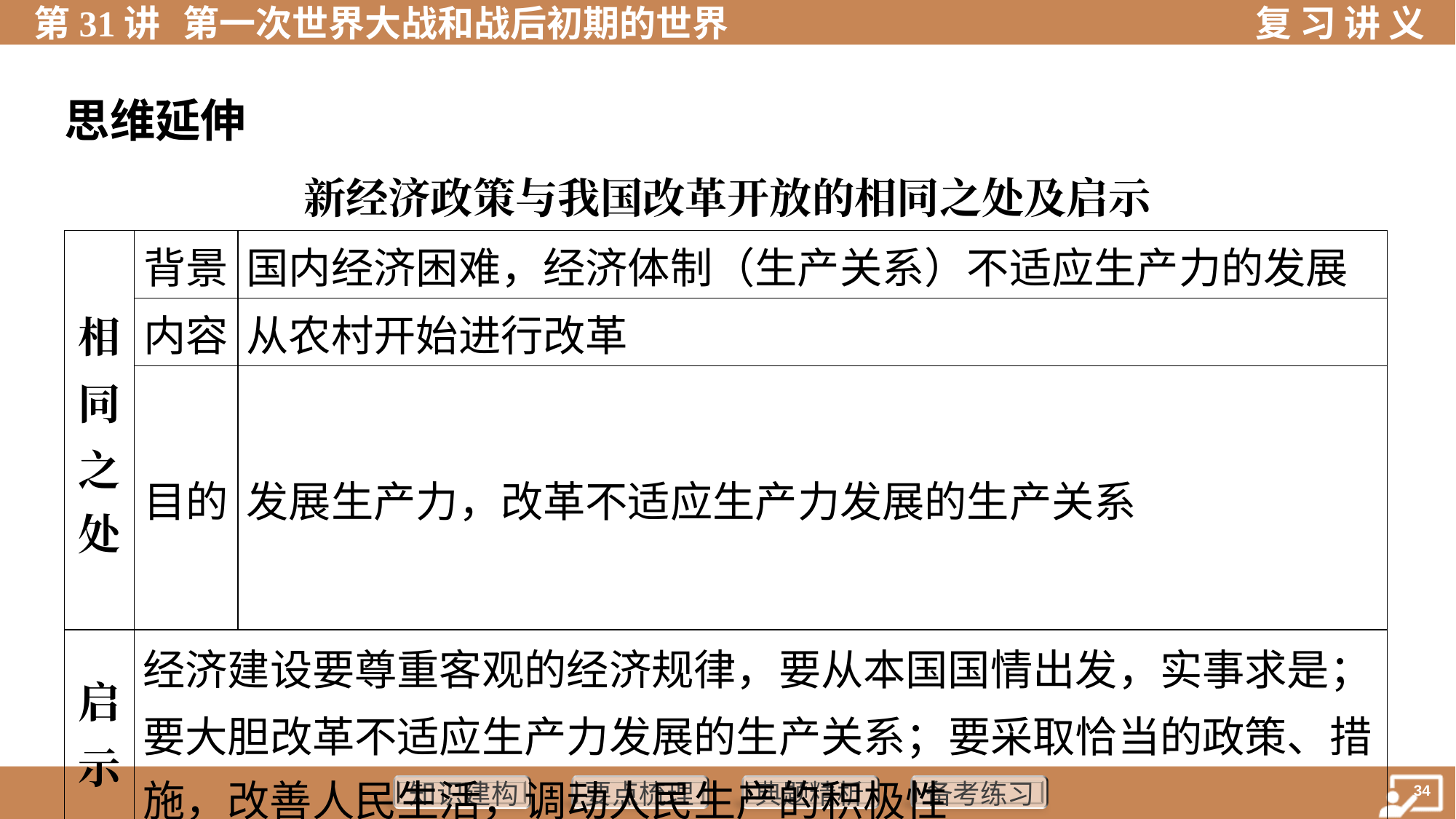

思维延伸
新经济政策与我国改革开放的相同之处及启示
| 相 同 之 处 | 背景 | 国内经济困难，经济体制（生产关系）不适应生产力的发展 |
| --- | --- | --- |
|  | 内容 | 从农村开始进行改革 |
|  | 目的 | 发展生产力，改革不适应生产力发展的生产关系 |
| 启 示 | 经济建设要尊重客观的经济规律，要从本国国情出发，实事求是； 要大胆改革不适应生产力发展的生产关系；要采取恰当的政策、措 施，改善人民生活，调动人民生产的积极性 |  |